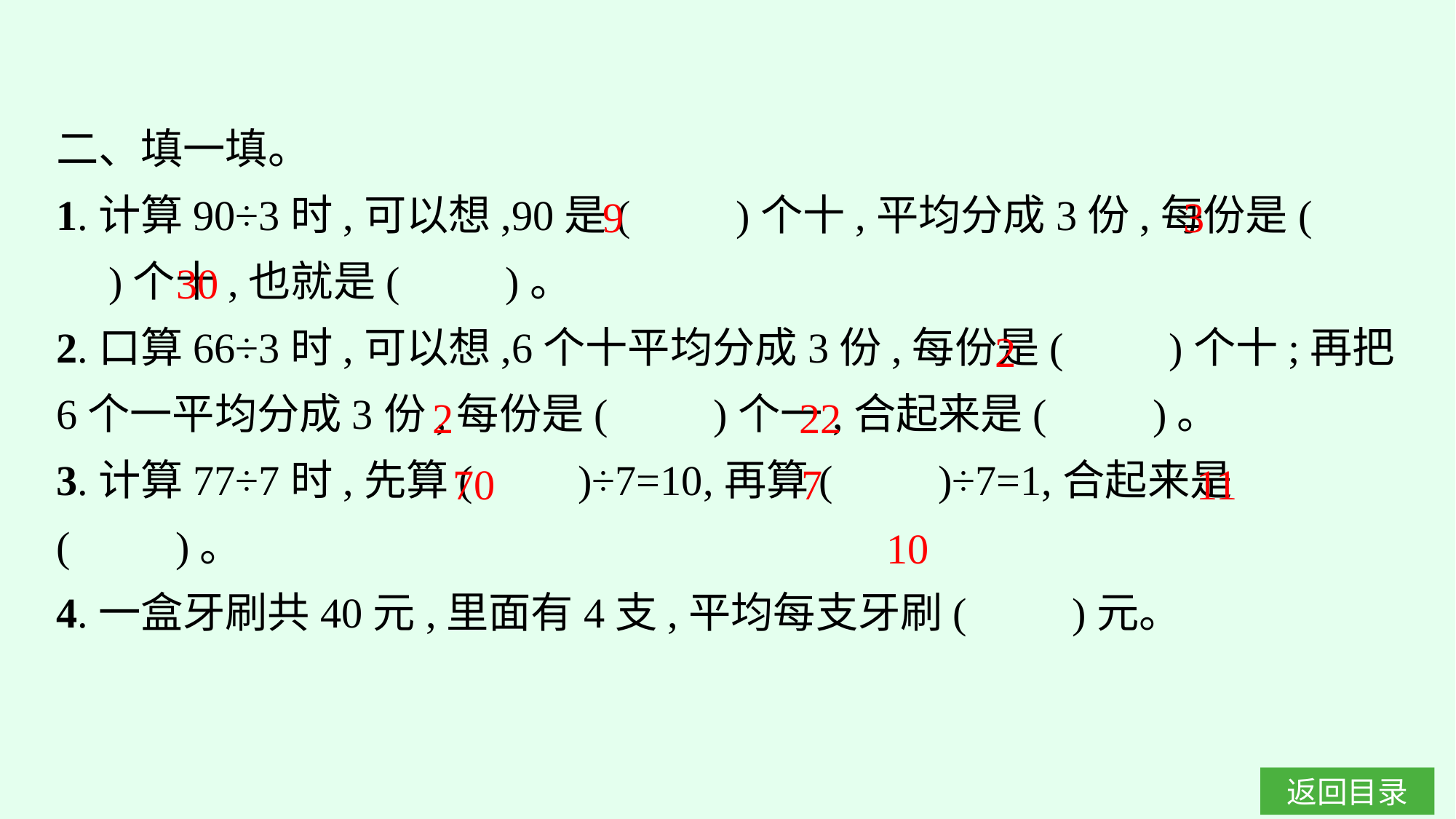

二、填一填。
1.计算90÷3时,可以想,90是(　　)个十,平均分成3份,每份是(　　)个十,也就是(　　)。
2.口算66÷3时,可以想,6个十平均分成3份,每份是(　　)个十;再把6个一平均分成3份,每份是(　　)个一,合起来是(　　)。
3.计算77÷7时,先算(　　)÷7=10,再算(　　)÷7=1,合起来是(　　)。
4.一盒牙刷共40元,里面有4支,平均每支牙刷(　　)元。
9
3
30
2
2
22
70
7
11
10